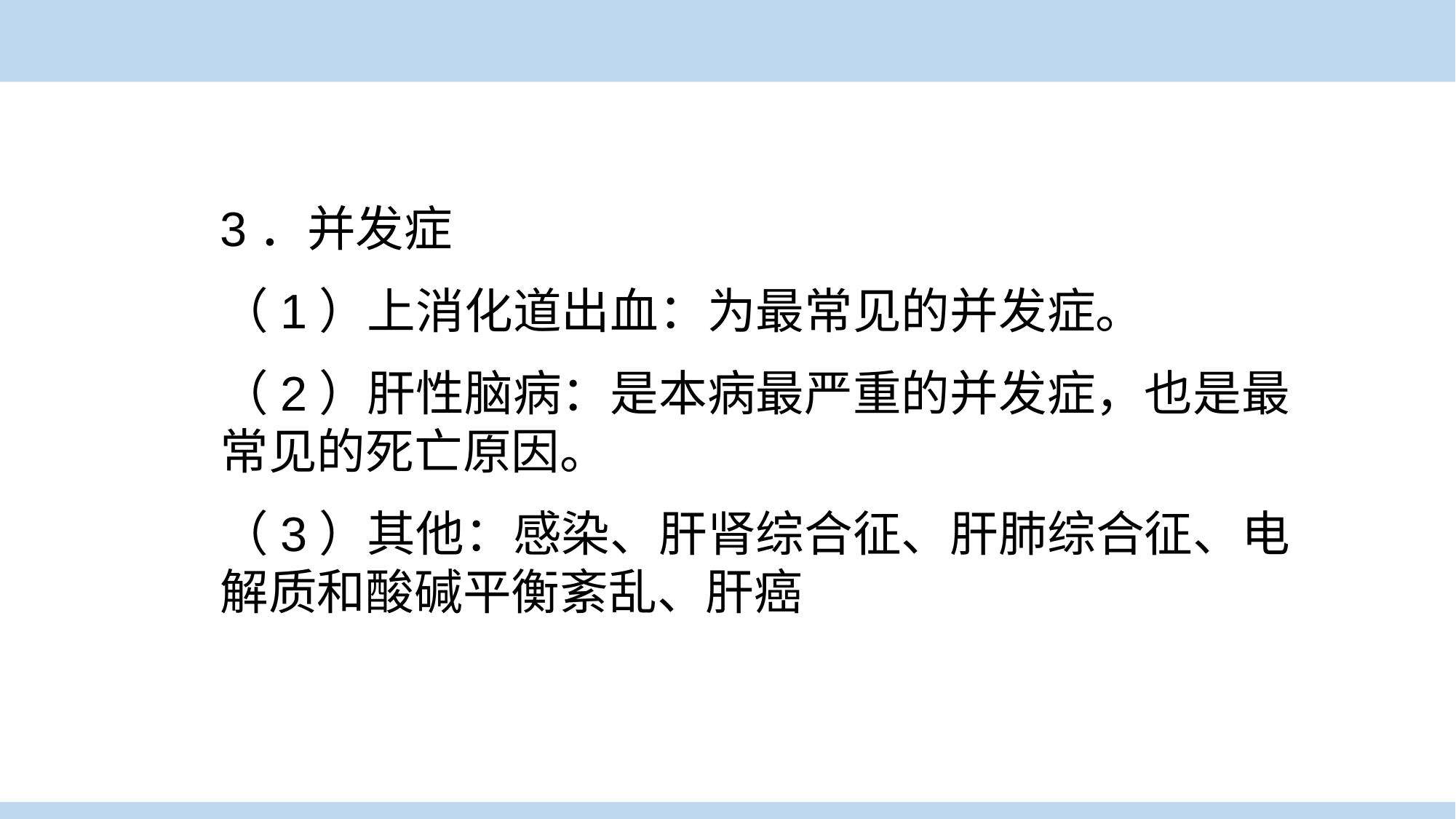

3．并发症
（1）上消化道出血：为最常见的并发症。
（2）肝性脑病：是本病最严重的并发症，也是最常见的死亡原因。
（3）其他：感染、肝肾综合征、肝肺综合征、电解质和酸碱平衡紊乱、肝癌